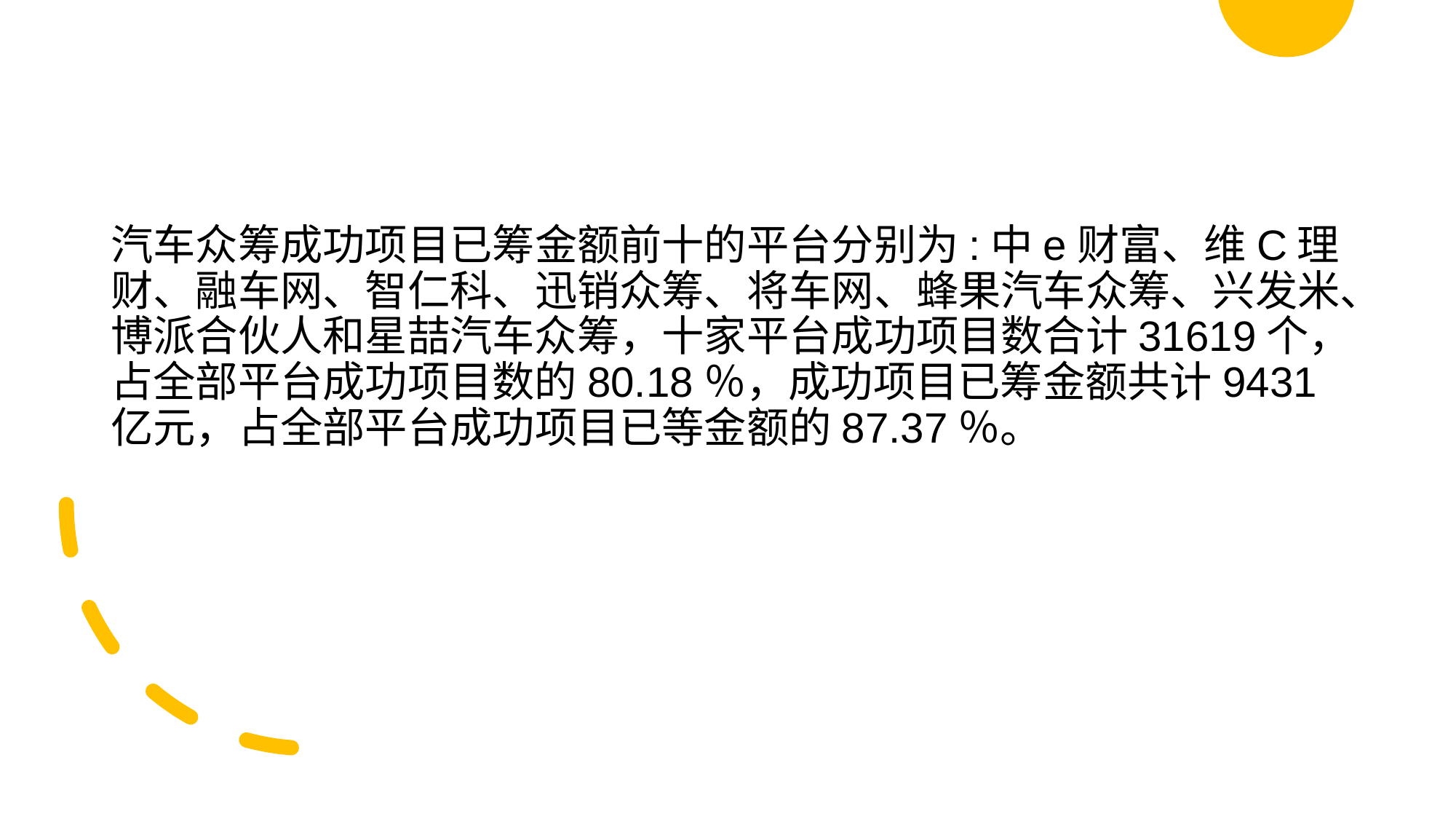

#
汽车众筹成功项目已筹金额前十的平台分别为:中e财富、维C理财、融车网、智仁科、迅销众筹、将车网、蜂果汽车众筹、兴发米、博派合伙人和星喆汽车众筹，十家平台成功项目数合计31619个，占全部平台成功项目数的80.18％，成功项目已筹金额共计9431亿元，占全部平台成功项目已等金额的87.37％。